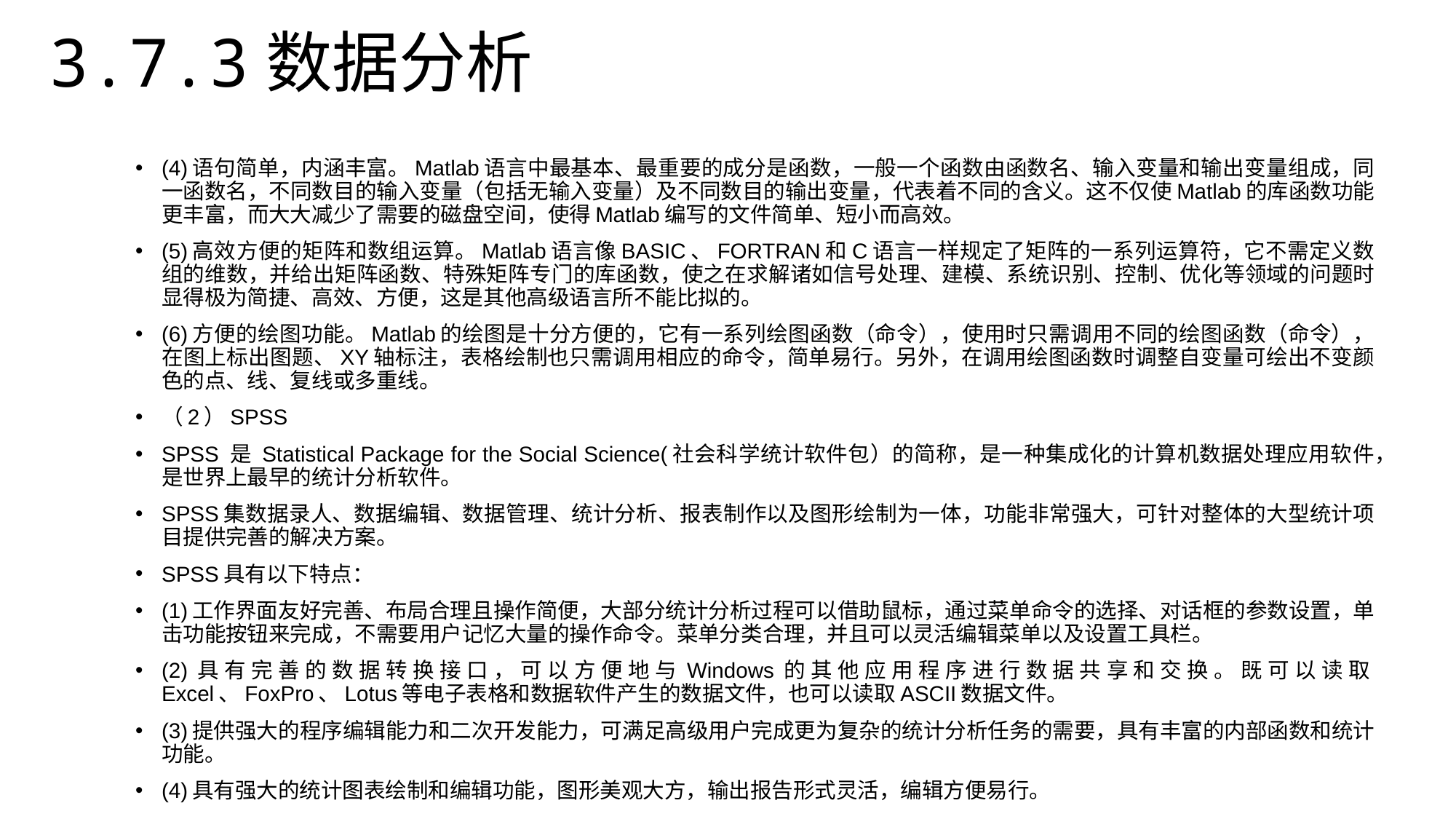

3.7.3数据分析

(4)语句简单，内涵丰富。Matlab语言中最基本、最重要的成分是函数，一般一个函数由函数名、输入变量和输出变量组成，同一函数名，不同数目的输入变量（包括无输入变量）及不同数目的输出变量，代表着不同的含义。这不仅使Matlab的库函数功能更丰富，而大大减少了需要的磁盘空间，使得Matlab编写的文件简单、短小而高效。
(5)高效方便的矩阵和数组运算。Matlab语言像BASIC、FORTRAN和C语言一样规定了矩阵的一系列运算符，它不需定义数组的维数，并给出矩阵函数、特殊矩阵专门的库函数，使之在求解诸如信号处理、建模、系统识别、控制、优化等领域的问题时显得极为简捷、高效、方便，这是其他高级语言所不能比拟的。
(6)方便的绘图功能。Matlab的绘图是十分方便的，它有一系列绘图函数（命令），使用时只需调用不同的绘图函数（命令），在图上标出图题、XY轴标注，表格绘制也只需调用相应的命令，简单易行。另外，在调用绘图函数时调整自变量可绘出不变颜色的点、线、复线或多重线。
（2）SPSS
SPSS 是 Statistical Package for the Social Science(社会科学统计软件包）的简称，是一种集成化的计算机数据处理应用软件，是世界上最早的统计分析软件。
SPSS集数据录人、数据编辑、数据管理、统计分析、报表制作以及图形绘制为一体，功能非常强大，可针对整体的大型统计项目提供完善的解决方案。
SPSS具有以下特点：
(1)工作界面友好完善、布局合理且操作简便，大部分统计分析过程可以借助鼠标，通过菜单命令的选择、对话框的参数设置，单击功能按钮来完成，不需要用户记忆大量的操作命令。菜单分类合理，并且可以灵活编辑菜单以及设置工具栏。
(2)具有完善的数据转换接口，可以方便地与Windows的其他应用程序进行数据共享和交换。既可以读取Excel、FoxPro、Lotus等电子表格和数据软件产生的数据文件，也可以读取ASCII数据文件。
(3)提供强大的程序编辑能力和二次开发能力，可满足高级用户完成更为复杂的统计分析任务的需要，具有丰富的内部函数和统计功能。
(4)具有强大的统计图表绘制和编辑功能，图形美观大方，输出报告形式灵活，编辑方便易行。